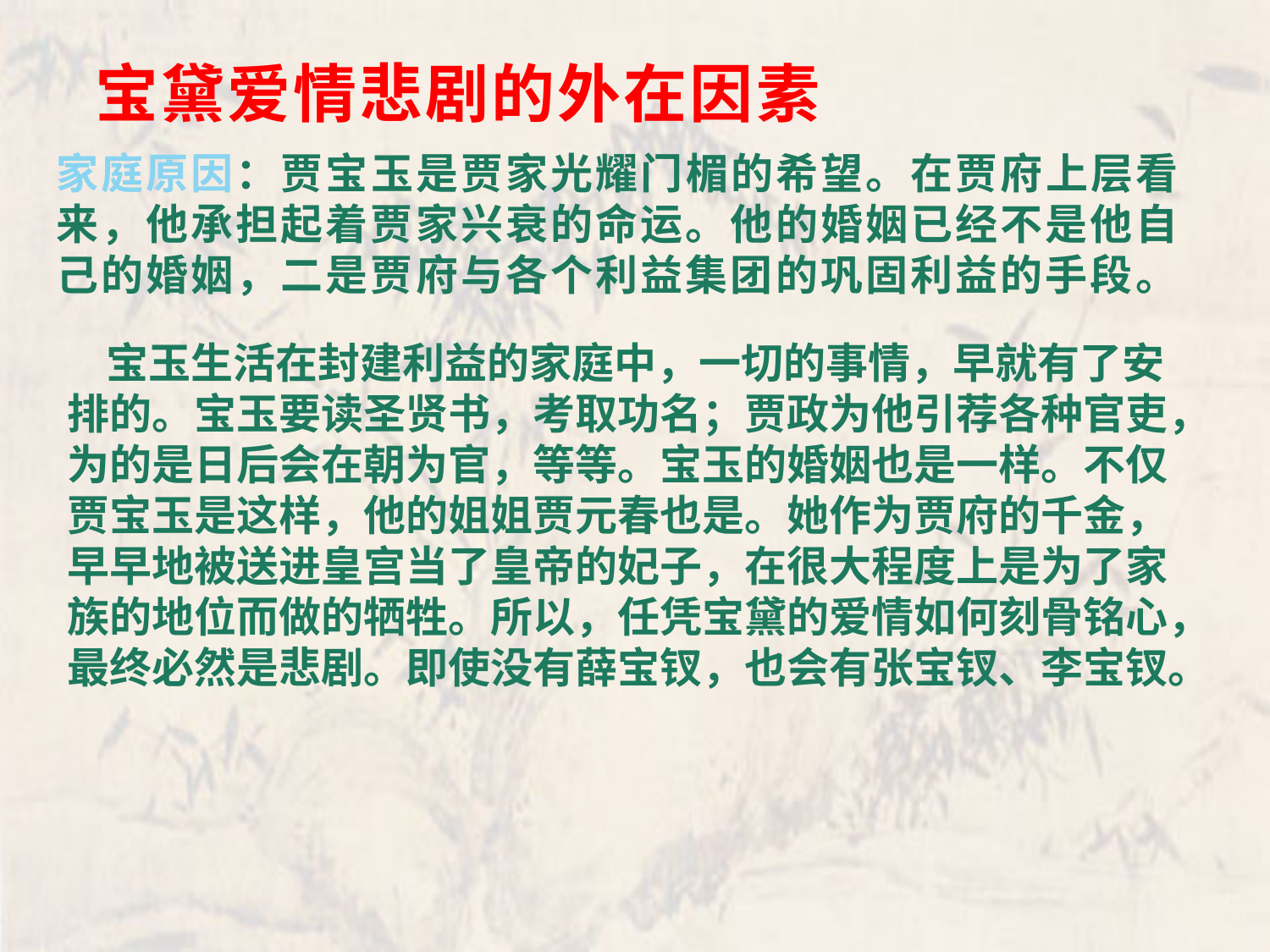

宝黛爱情悲剧的外在因素
家庭原因：贾宝玉是贾家光耀门楣的希望。在贾府上层看来，他承担起着贾家兴衰的命运。他的婚姻已经不是他自己的婚姻，二是贾府与各个利益集团的巩固利益的手段。
   宝玉生活在封建利益的家庭中，一切的事情，早就有了安排的。宝玉要读圣贤书，考取功名；贾政为他引荐各种官吏，为的是日后会在朝为官，等等。宝玉的婚姻也是一样。不仅贾宝玉是这样，他的姐姐贾元春也是。她作为贾府的千金，早早地被送进皇宫当了皇帝的妃子，在很大程度上是为了家族的地位而做的牺牲。所以，任凭宝黛的爱情如何刻骨铭心，最终必然是悲剧。即使没有薛宝钗，也会有张宝钗、李宝钗。